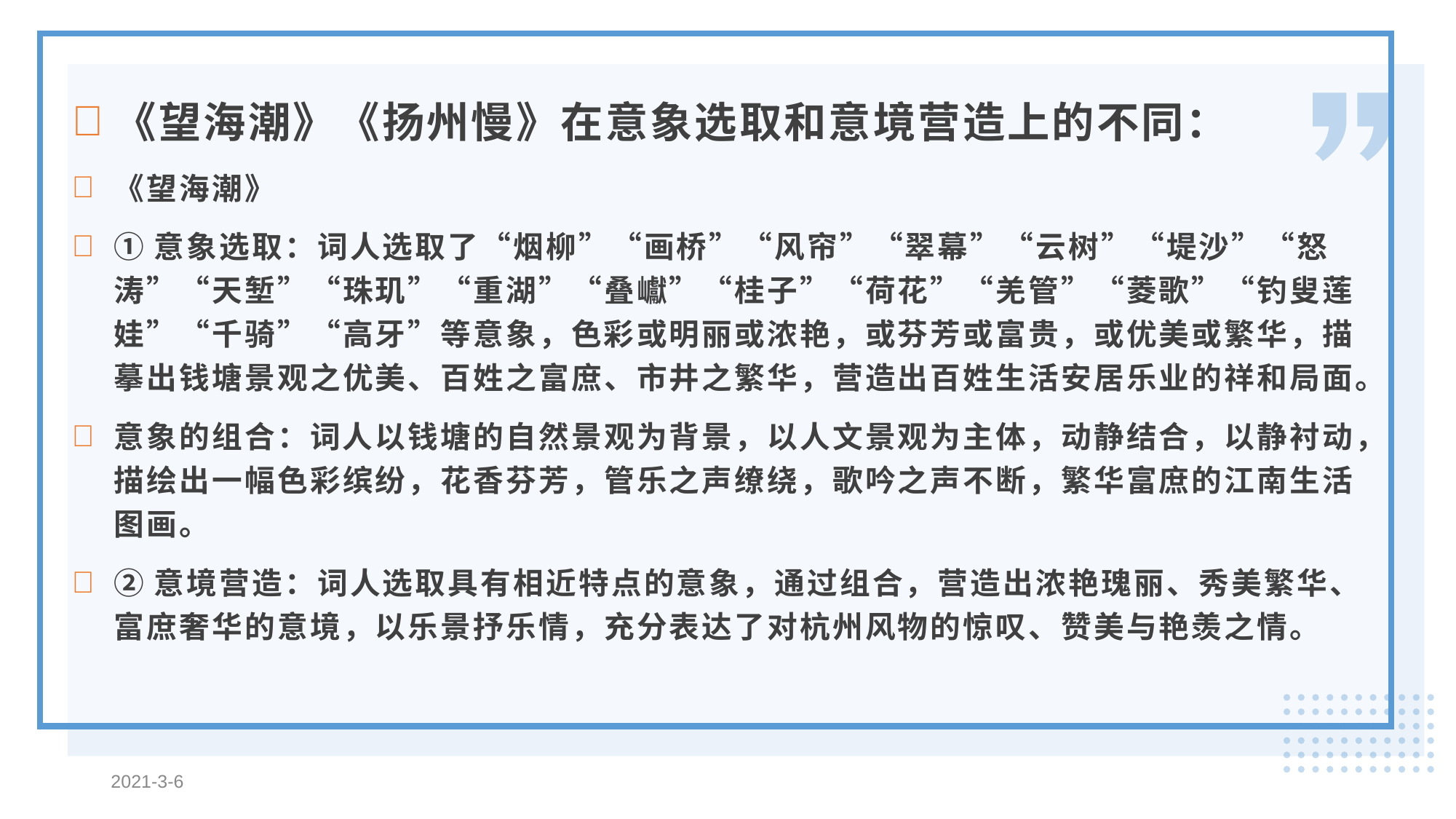

《望海潮》《扬州慢》在意象选取和意境营造上的不同：
《望海潮》
①意象选取：词人选取了“烟柳”“画桥”“风帘”“翠幕”“云树”“堤沙”“怒涛”“天堑”“珠玑”“重湖”“叠巘”“桂子”“荷花”“羌管”“菱歌”“钓叟莲娃”“千骑”“高牙”等意象，色彩或明丽或浓艳，或芬芳或富贵，或优美或繁华，描摹出钱塘景观之优美、百姓之富庶、市井之繁华，营造出百姓生活安居乐业的祥和局面。
意象的组合：词人以钱塘的自然景观为背景，以人文景观为主体，动静结合，以静衬动，描绘出一幅色彩缤纷，花香芬芳，管乐之声缭绕，歌吟之声不断，繁华富庶的江南生活图画。
②意境营造：词人选取具有相近特点的意象，通过组合，营造出浓艳瑰丽、秀美繁华、富庶奢华的意境，以乐景抒乐情，充分表达了对杭州风物的惊叹、赞美与艳羡之情。

2021-3-6